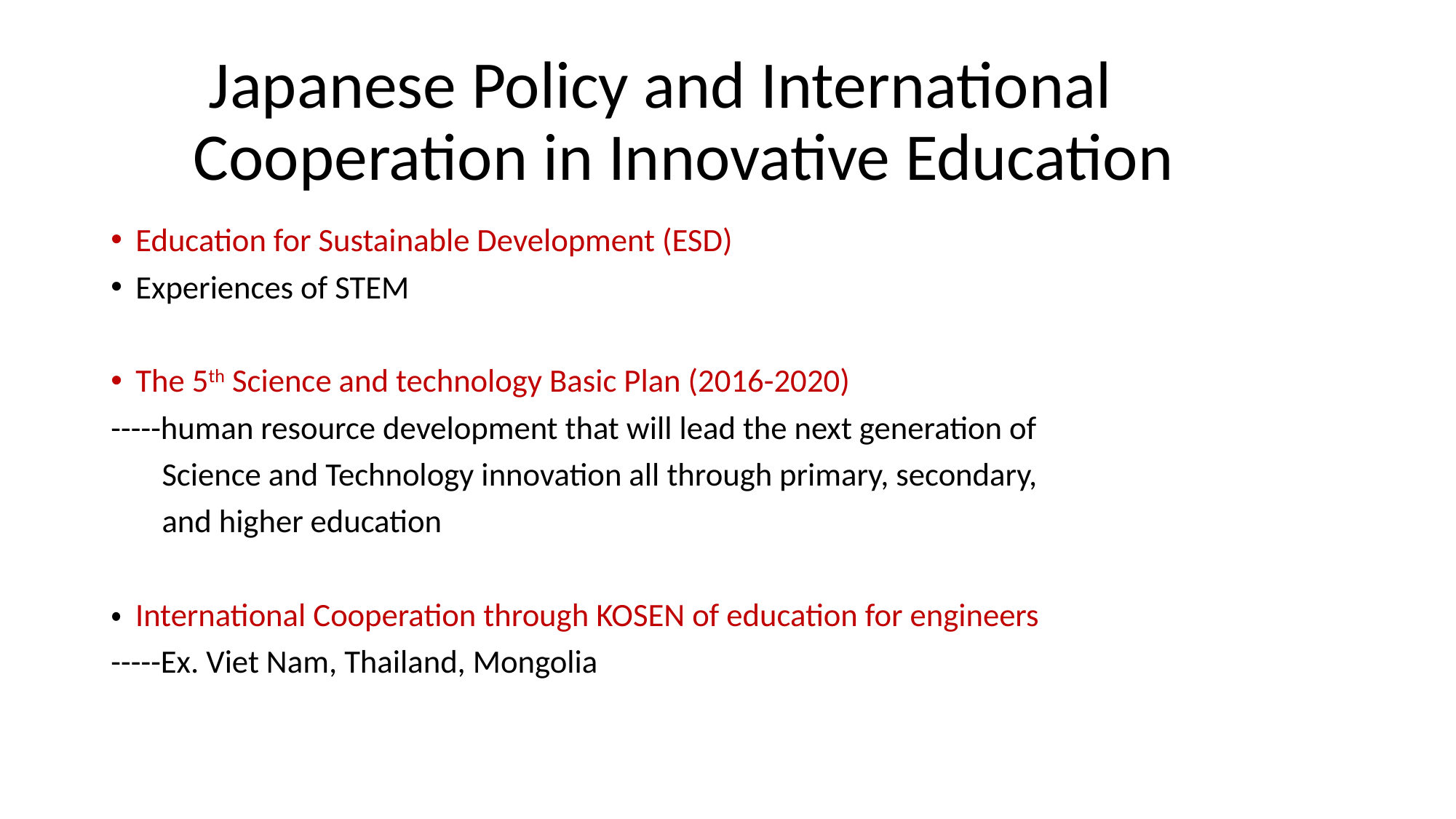

# Japanese Policy and International Cooperation in Innovative Education
Education for Sustainable Development (ESD)
Experiences of STEM

The 5th Science and technology Basic Plan (2016-2020)
-----human resource development that will lead the next generation of
       Science and Technology innovation all through primary, secondary,
       and higher education

・ International Cooperation through KOSEN of education for engineers
-----Ex. Viet Nam, Thailand, Mongolia